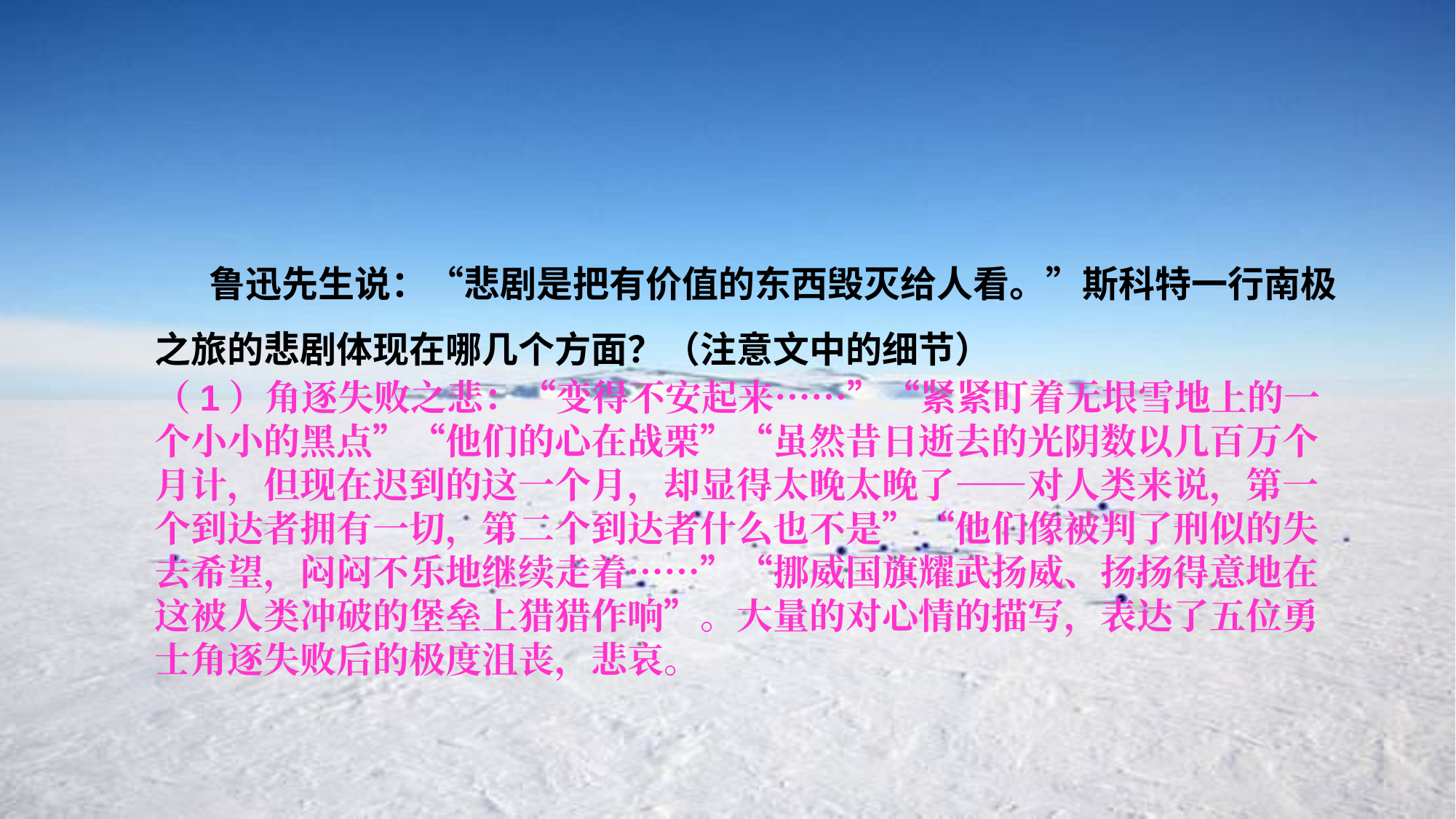

#

鲁迅先生说：“悲剧是把有价值的东西毁灭给人看。”斯科特一行南极之旅的悲剧体现在哪几个方面？（注意文中的细节）
（1）角逐失败之悲：“变得不安起来……”“紧紧盯着无垠雪地上的一个小小的黑点”“他们的心在战栗”“虽然昔日逝去的光阴数以几百万个月计，但现在迟到的这一个月，却显得太晚太晚了——对人类来说，第一个到达者拥有一切，第二个到达者什么也不是”“他们像被判了刑似的失去希望，闷闷不乐地继续走着……”“挪威国旗耀武扬威、扬扬得意地在这被人类冲破的堡垒上猎猎作响”。大量的对心情的描写，表达了五位勇士角逐失败后的极度沮丧，悲哀。